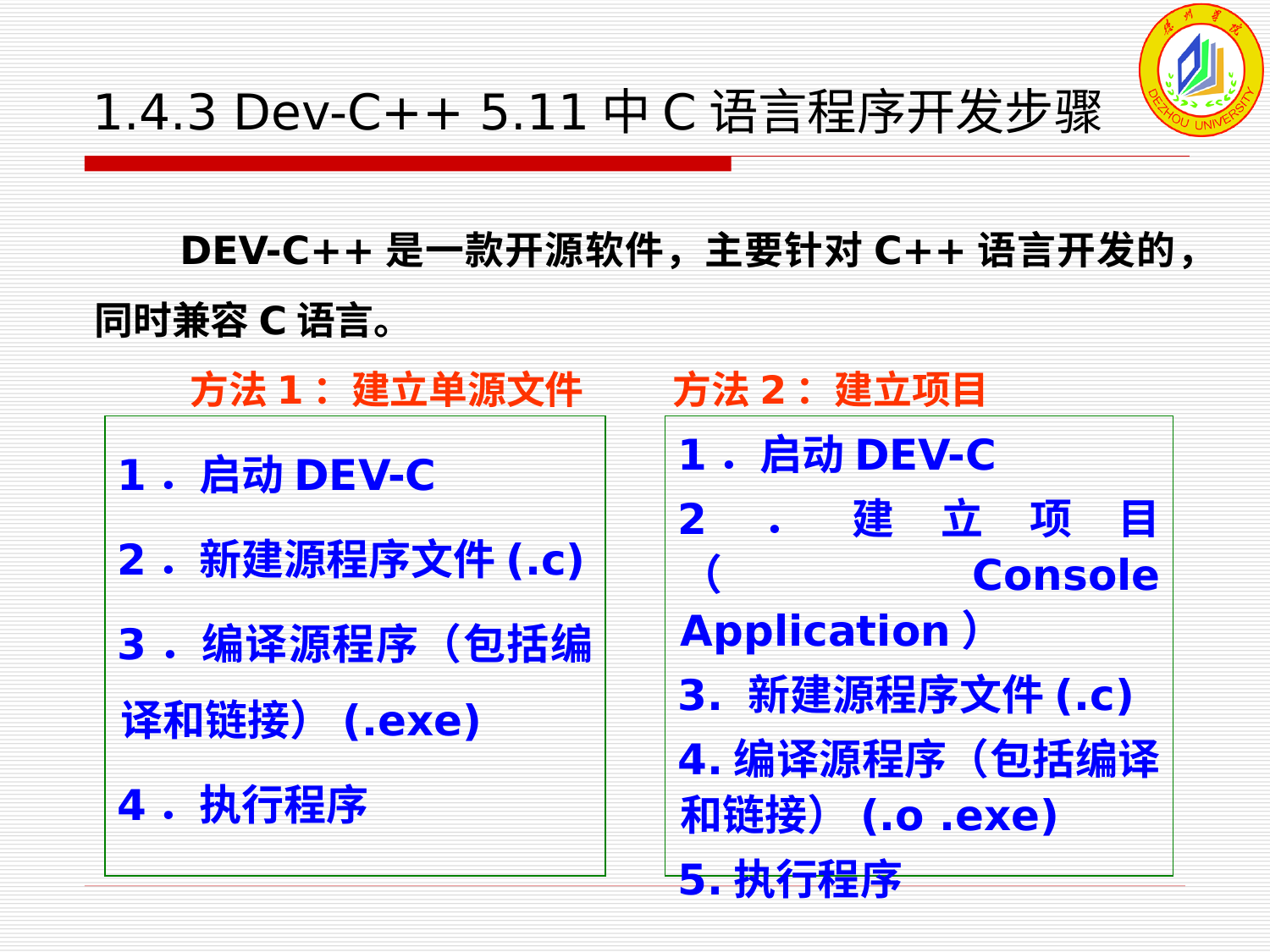

# 1.4.3 Dev-C++ 5.11中C语言程序开发步骤
      DEV-C++是一款开源软件，主要针对C++语言开发的，同时兼容C语言。
      方法1：建立单源文件          方法2：建立项目
1．启动DEV-C
2．新建源程序文件(.c)
3．编译源程序（包括编译和链接）(.exe)
4．执行程序
1．启动DEV-C
2．建立项目（Console Application）
3. 新建源程序文件(.c)
4.编译源程序（包括编译和链接）(.o .exe)
5.执行程序